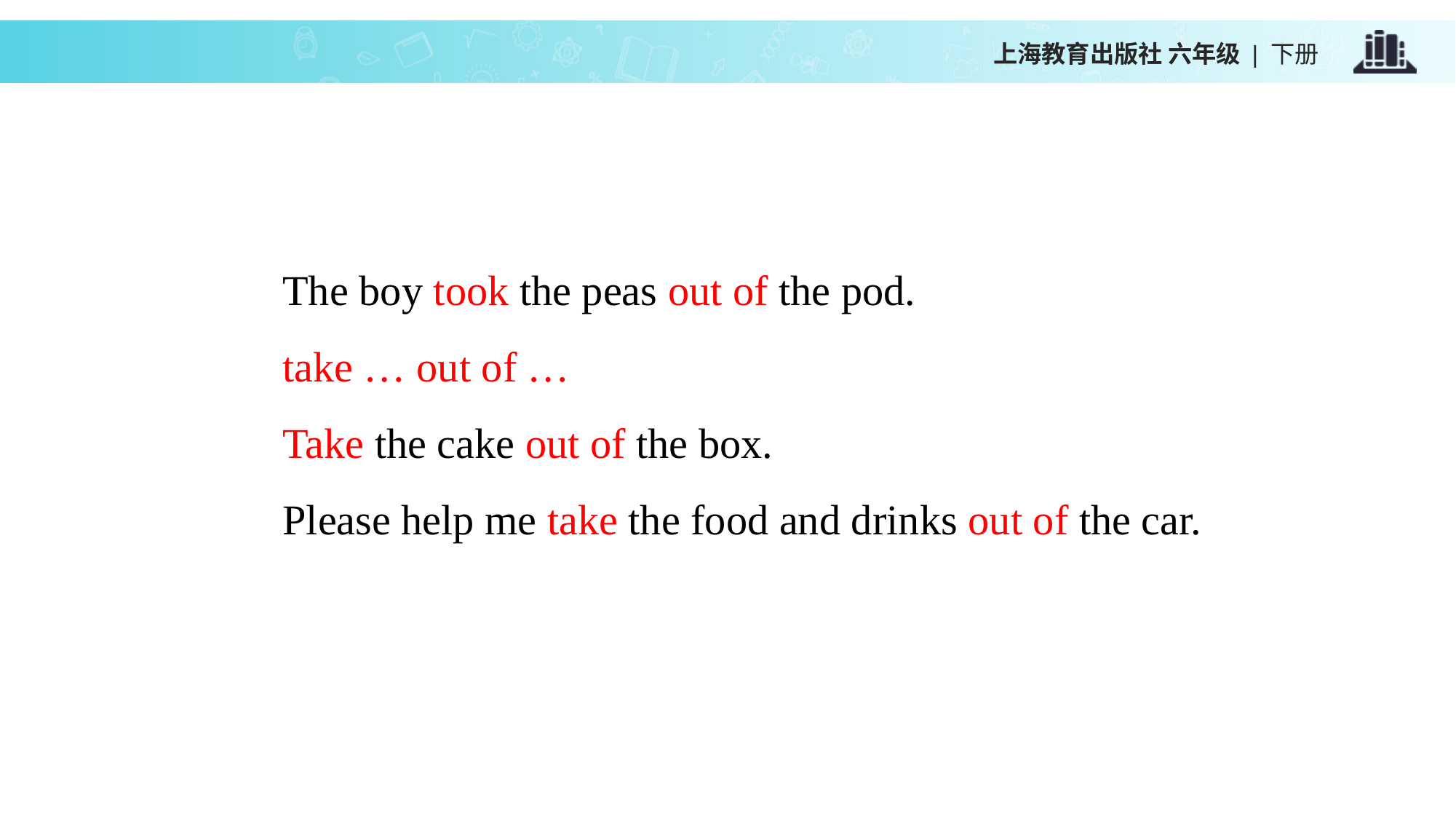

上海教育出版社 六年级 | 下册
The boy took the peas out of the pod.
take … out of …
Take the cake out of the box.
Please help me take the food and drinks out of the car.